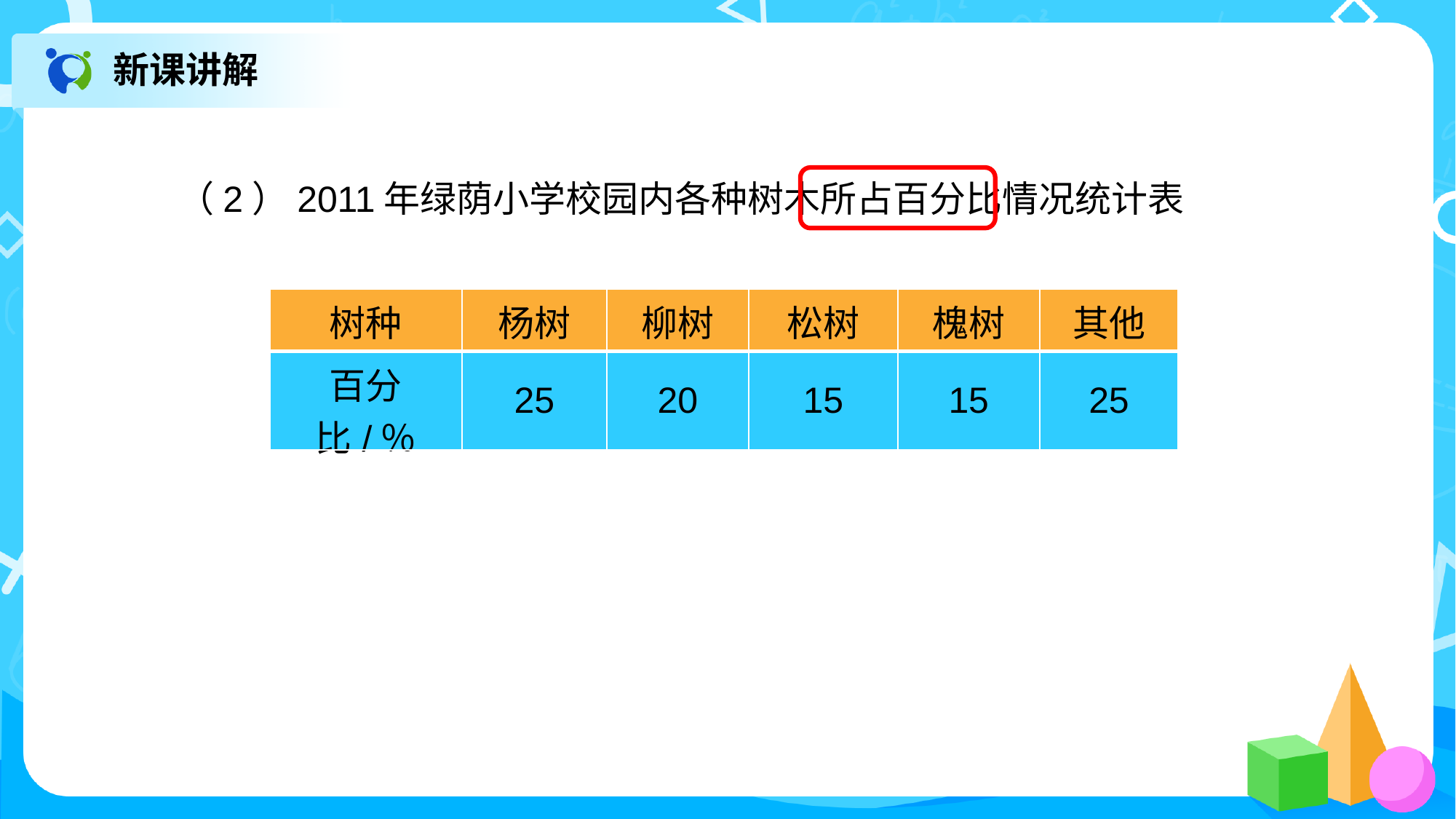

新课讲解

（2）2011年绿荫小学校园内各种树木所占百分比情况统计表
| 树种 | 杨树 | 柳树 | 松树 | 槐树 | 其他 |
| --- | --- | --- | --- | --- | --- |
| 百分比/％ | 25 | 20 | 15 | 15 | 25 |